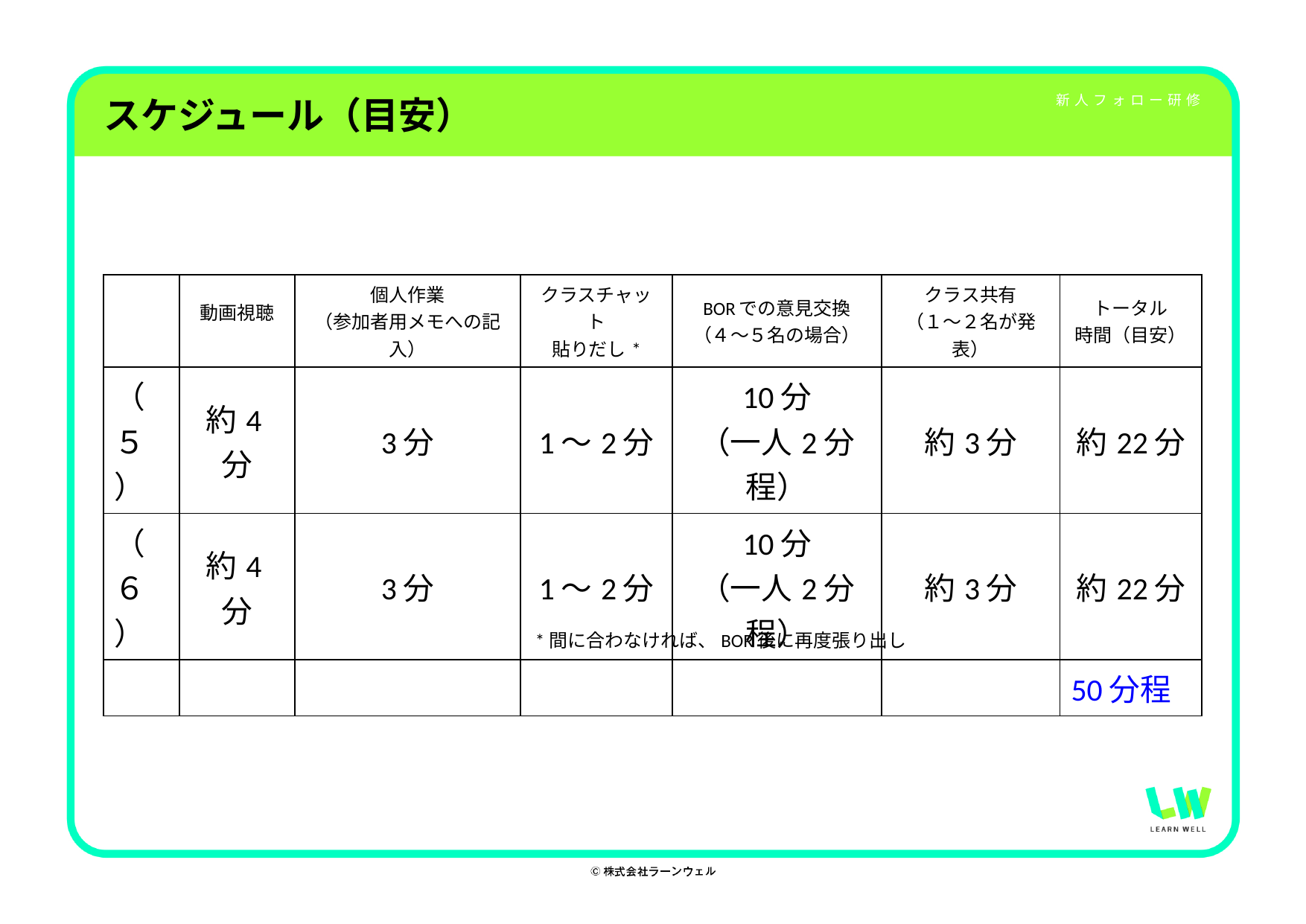

# スケジュール（目安）

|  | 動画視聴 | 個人作業 （参加者用メモへの記入） | クラスチャット 貼りだし\* | BORでの意見交換 （４～５名の場合） | クラス共有 （１～２名が発表） | トータル 時間（目安） |
| --- | --- | --- | --- | --- | --- | --- |
| （５） | 約4分 | 3分 | 1～2分 | 10分 （一人2分程） | 約3分 | 約22分 |
| （６） | 約4分 | 3分 | 1～2分 | 10分 （一人2分程） | 約3分 | 約22分 |
|  |  |  |  |  |  | 50分程 |
*間に合わなければ、BOR後に再度張り出し